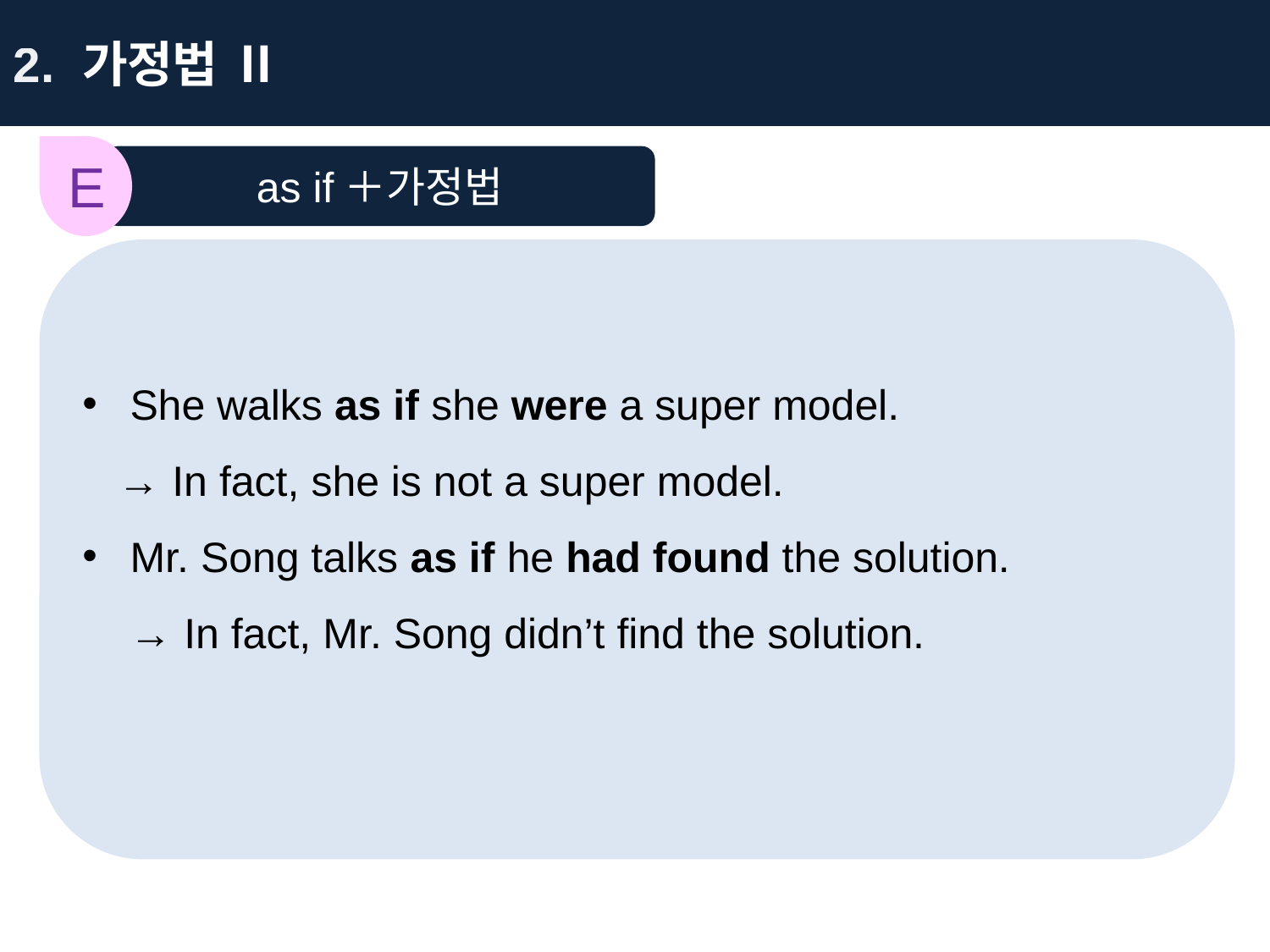

2. 가정법 Ⅱ

E
as if＋가정법

She walks as if she were a super model.
   → In fact, she is not a super model.
Mr. Song talks as if he had found the solution.
    → In fact, Mr. Song didn’t find the solution.

| 현재분사형 | ‘~한 감정을 유발하는’이라는 능동의 의미 | surprising, exciting, interesting, satisfying, tiring ... |
| --- | --- | --- |
| 과거분사형 | ‘~한 감정을 느끼게 되는’이라는 수동의 의미 | surprised, excited, interested, satisfied, tired ... |